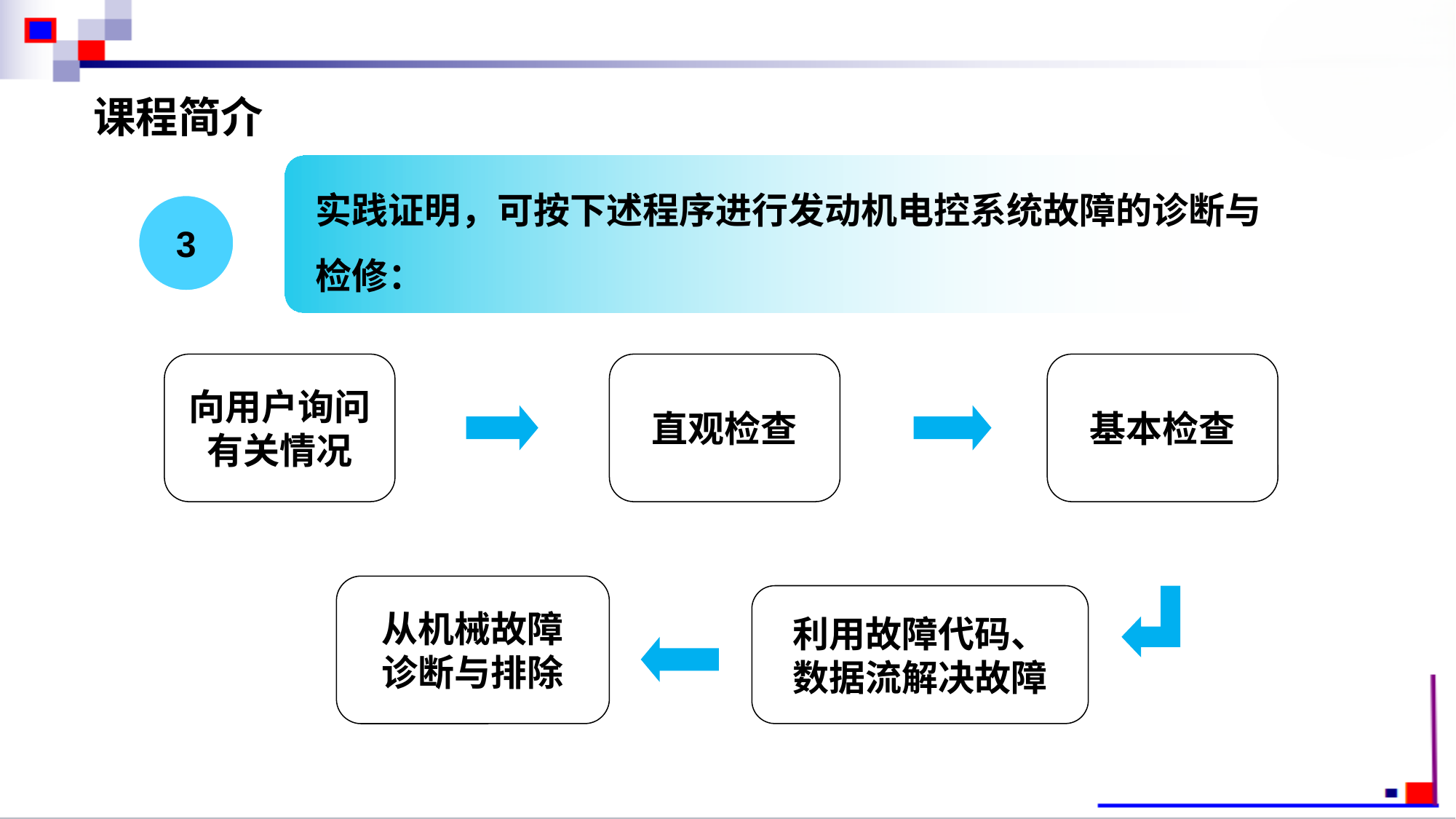

课程简介

实践证明，可按下述程序进行发动机电控系统故障的诊断与检修：
3
向用户询问
有关情况
直观检查
基本检查

从机械故障
诊断与排除
利用故障代码、
数据流解决故障